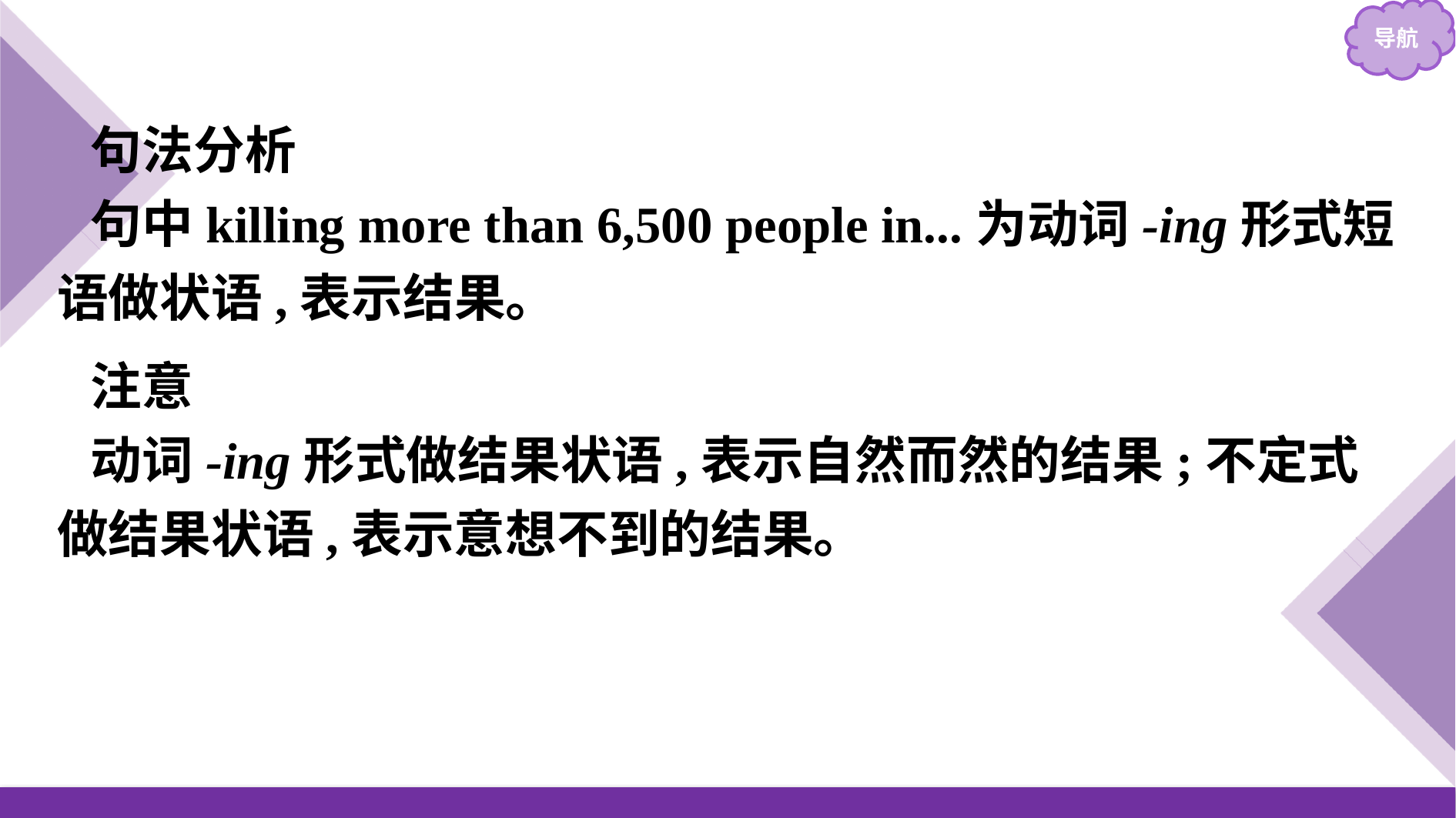

句法分析
句中killing more than 6,500 people in...为动词-ing形式短语做状语,表示结果。
注意
动词-ing形式做结果状语,表示自然而然的结果;不定式做结果状语,表示意想不到的结果。